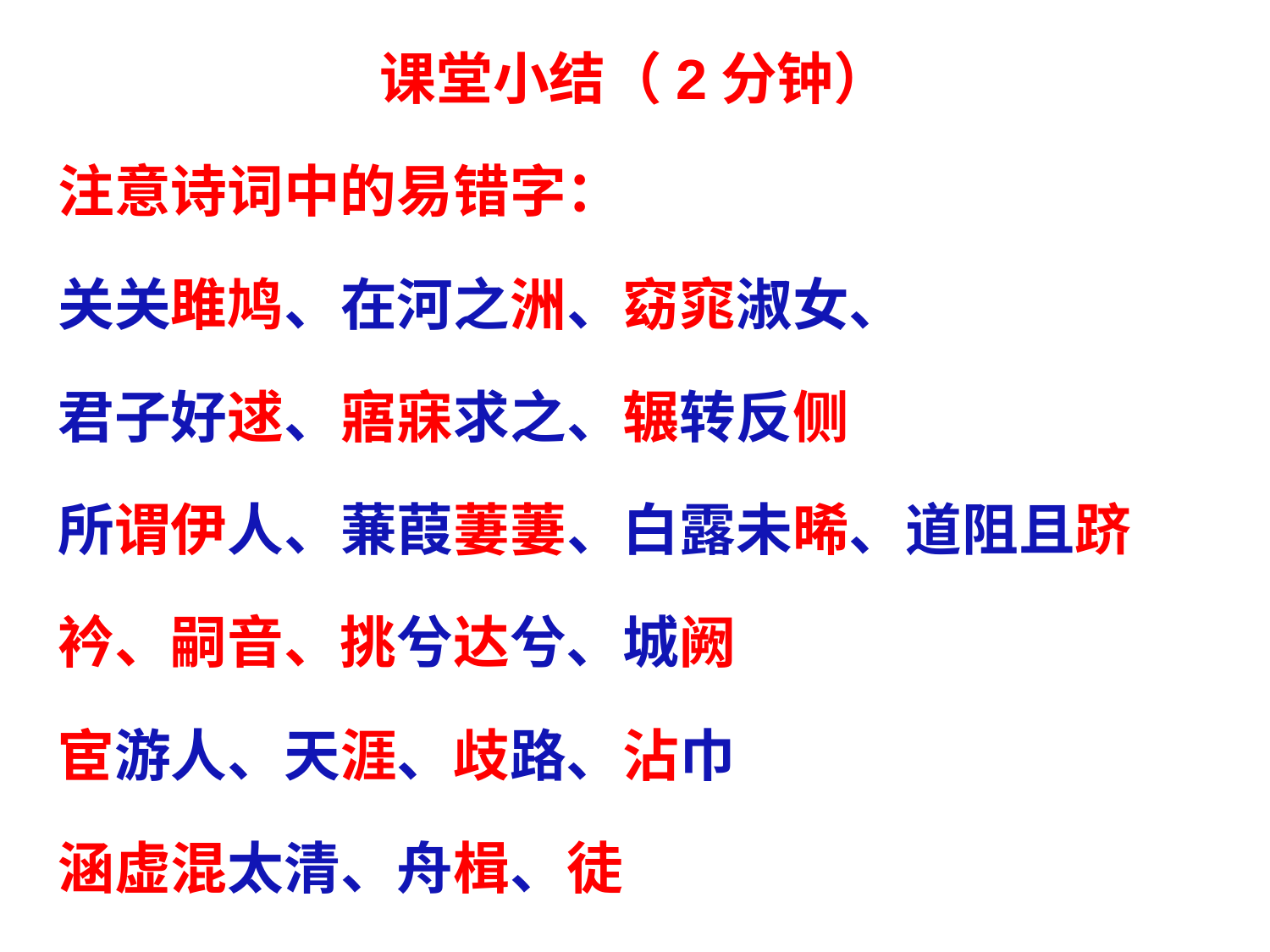

课堂小结（2分钟）
注意诗词中的易错字：
关关雎鸠、在河之洲、窈窕淑女、
君子好逑、寤寐求之、辗转反侧
所谓伊人、蒹葭萋萋、白露未晞、道阻且跻
衿、嗣音、挑兮达兮、城阙
宦游人、天涯、歧路、沾巾
涵虚混太清、舟楫、徒